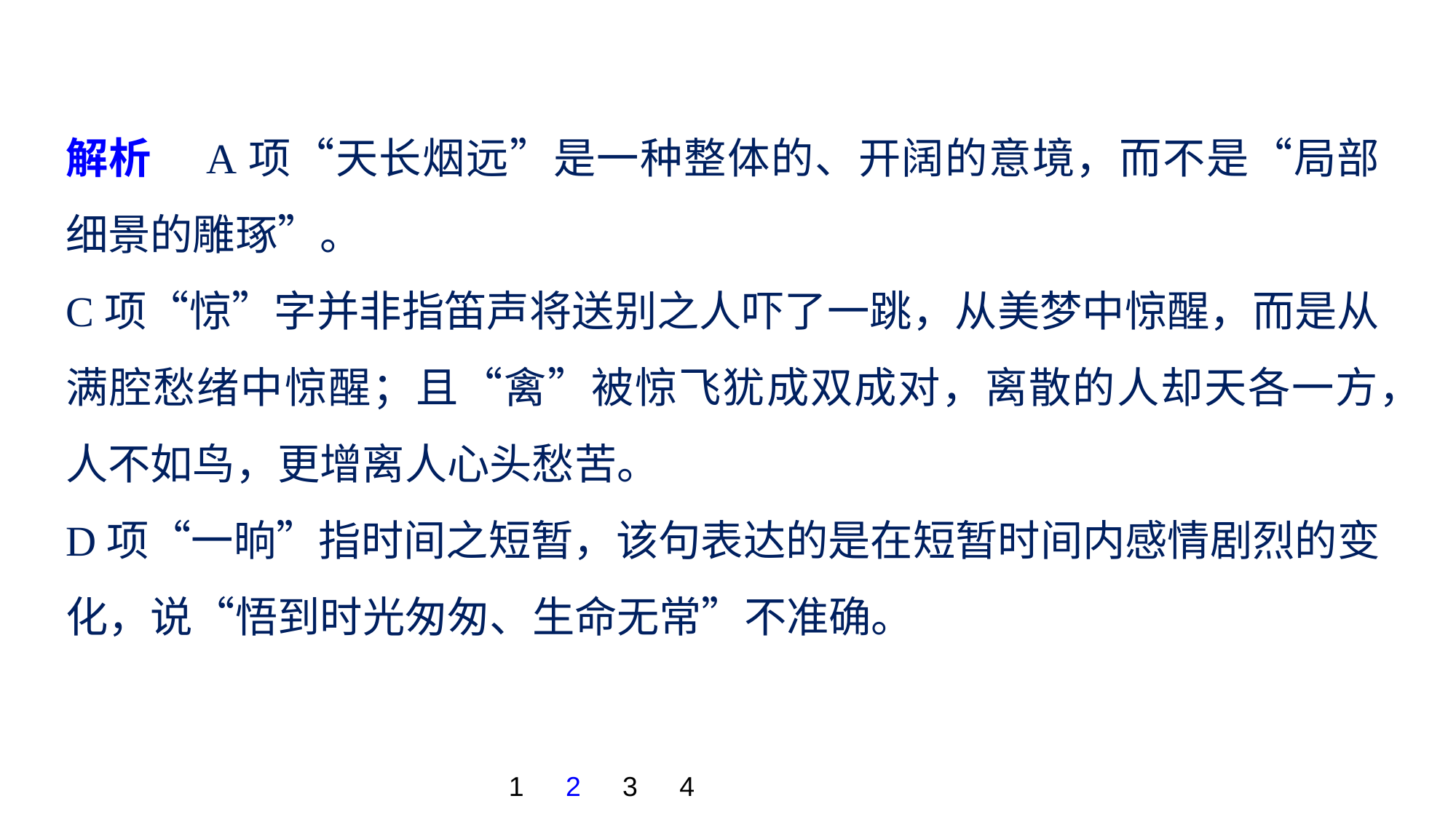

解析　A项“天长烟远”是一种整体的、开阔的意境，而不是“局部细景的雕琢”。
C项“惊”字并非指笛声将送别之人吓了一跳，从美梦中惊醒，而是从满腔愁绪中惊醒；且“禽”被惊飞犹成双成对，离散的人却天各一方，人不如鸟，更增离人心头愁苦。
D项“一晌”指时间之短暂，该句表达的是在短暂时间内感情剧烈的变化，说“悟到时光匆匆、生命无常”不准确。
1
2
3
4